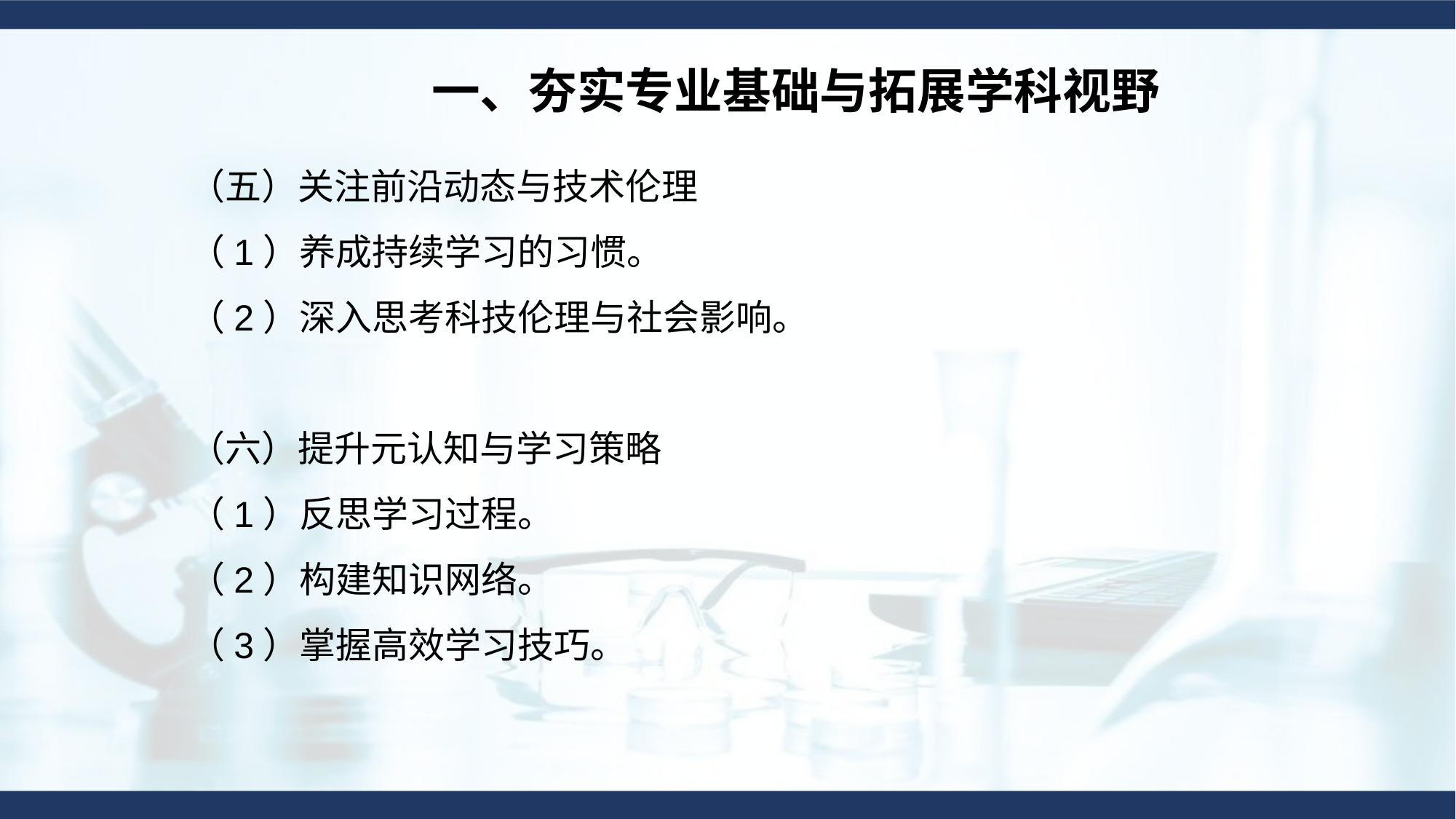

一、夯实专业基础与拓展学科视野
（五）关注前沿动态与技术伦理
（1）养成持续学习的习惯。
（2）深入思考科技伦理与社会影响。

（六）提升元认知与学习策略
（1）反思学习过程。
（2）构建知识网络。
（3）掌握高效学习技巧。